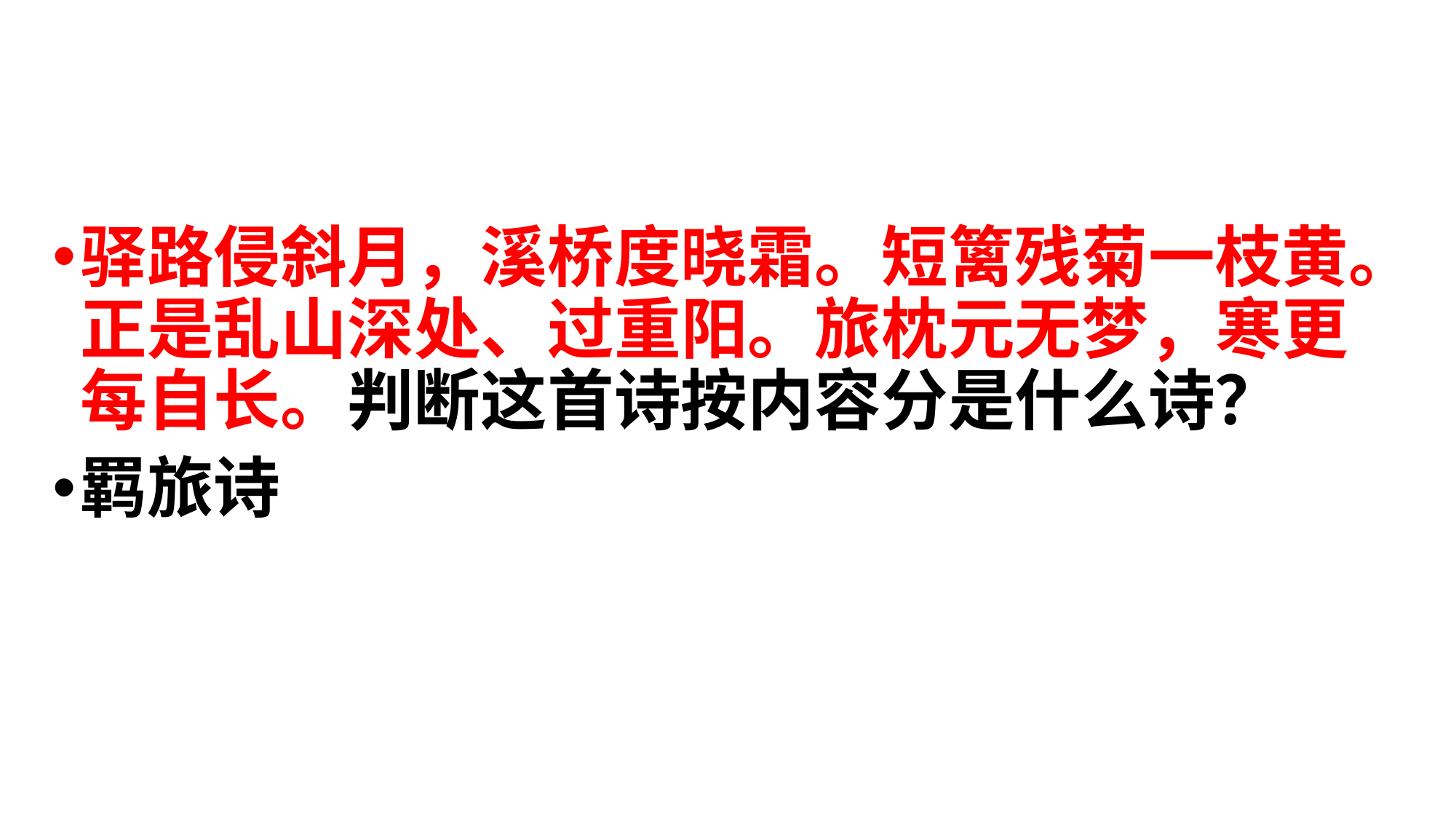

#
驿路侵斜月，溪桥度晓霜。短篱残菊一枝黄。正是乱山深处、过重阳。旅枕元无梦，寒更每自长。判断这首诗按内容分是什么诗？
羁旅诗